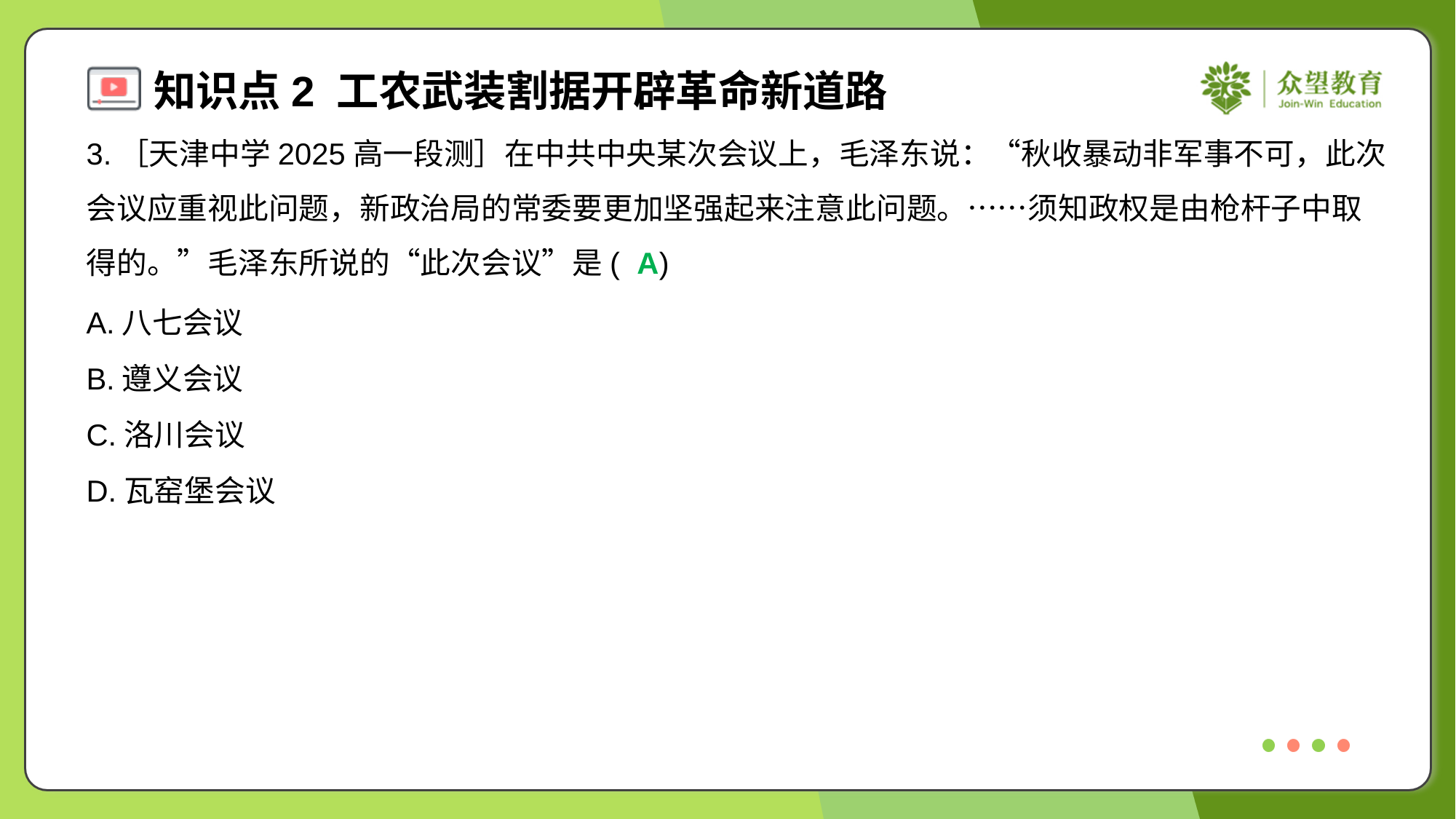

3.［天津中学2025高一段测］在中共中央某次会议上，毛泽东说：“秋收暴动非军事不可，此次
会议应重视此问题，新政治局的常委要更加坚强起来注意此问题。……须知政权是由枪杆子中取
得的。”毛泽东所说的“此次会议”是(     )
A
A.八七会议
B.遵义会议
C.洛川会议
D.瓦窑堡会议